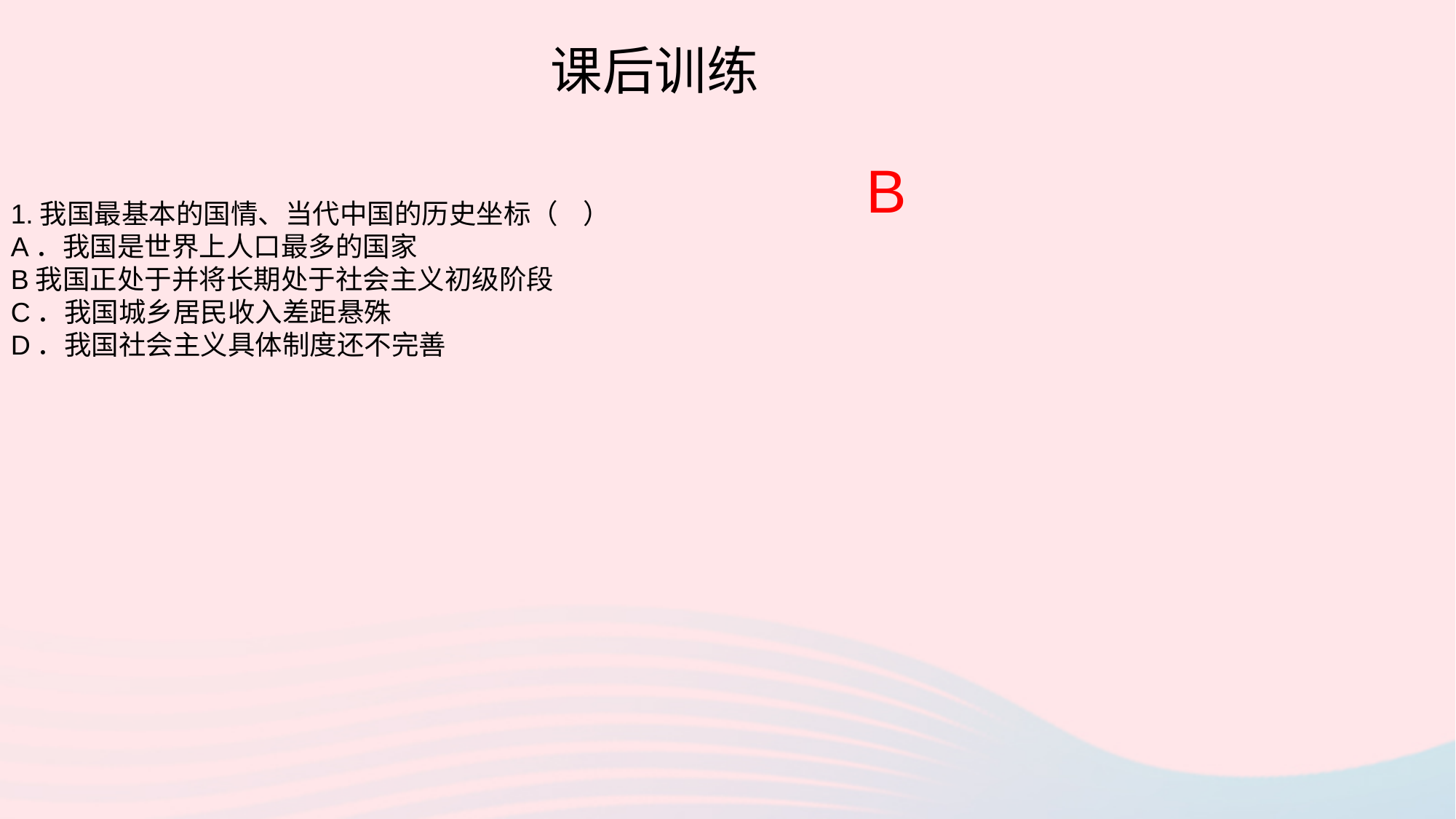

课后训练
B
1.我国最基本的国情、当代中国的历史坐标（    ）
A．我国是世界上人口最多的国家
B我国正处于并将长期处于社会主义初级阶段
C．我国城乡居民收入差距悬殊
D．我国社会主义具体制度还不完善